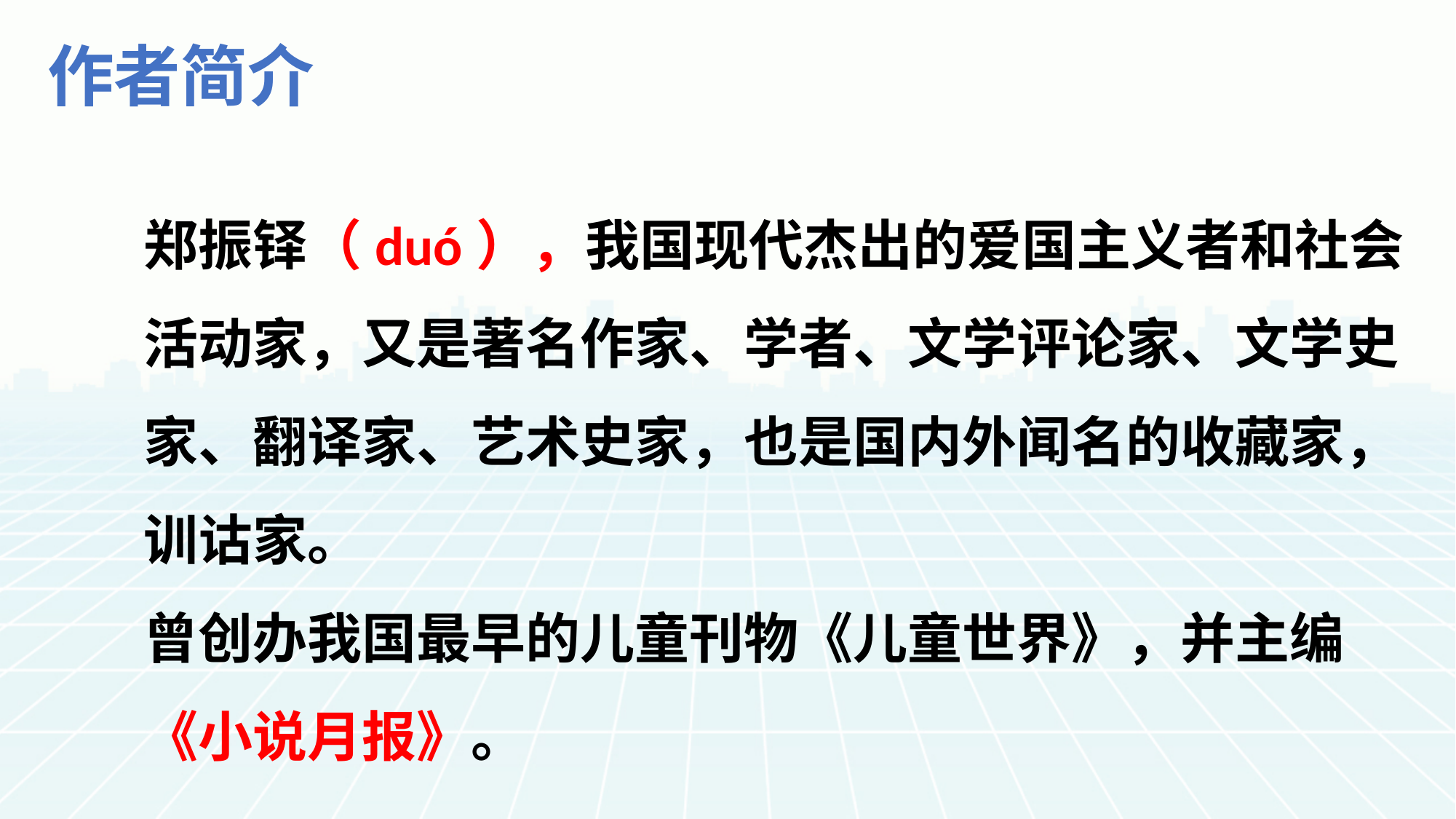

# 作者简介
郑振铎（duó），我国现代杰出的爱国主义者和社会活动家，又是著名作家、学者、文学评论家、文学史家、翻译家、艺术史家，也是国内外闻名的收藏家，训诂家。
曾创办我国最早的儿童刊物《儿童世界》，并主编《小说月报》。